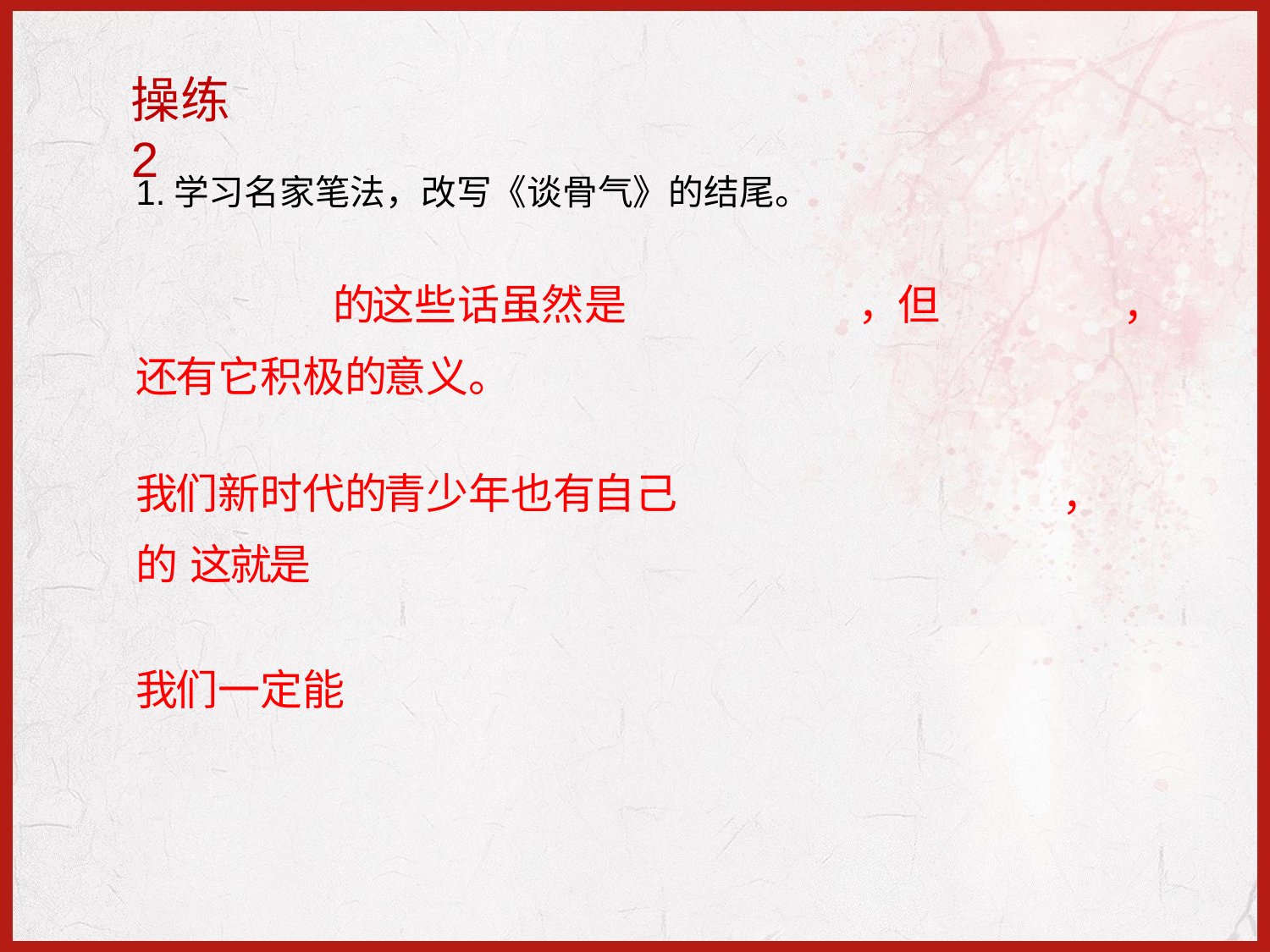

操练2
# 1.学习名家笔法，改写《谈骨气》的结尾。
| 的这些话虽然是 还有它积极的意义。 | ，但 | ， |
| --- | --- | --- |
| 我们新时代的青少年也有自己的 这就是 |  | ， |
| 我们一定能 |  |  |